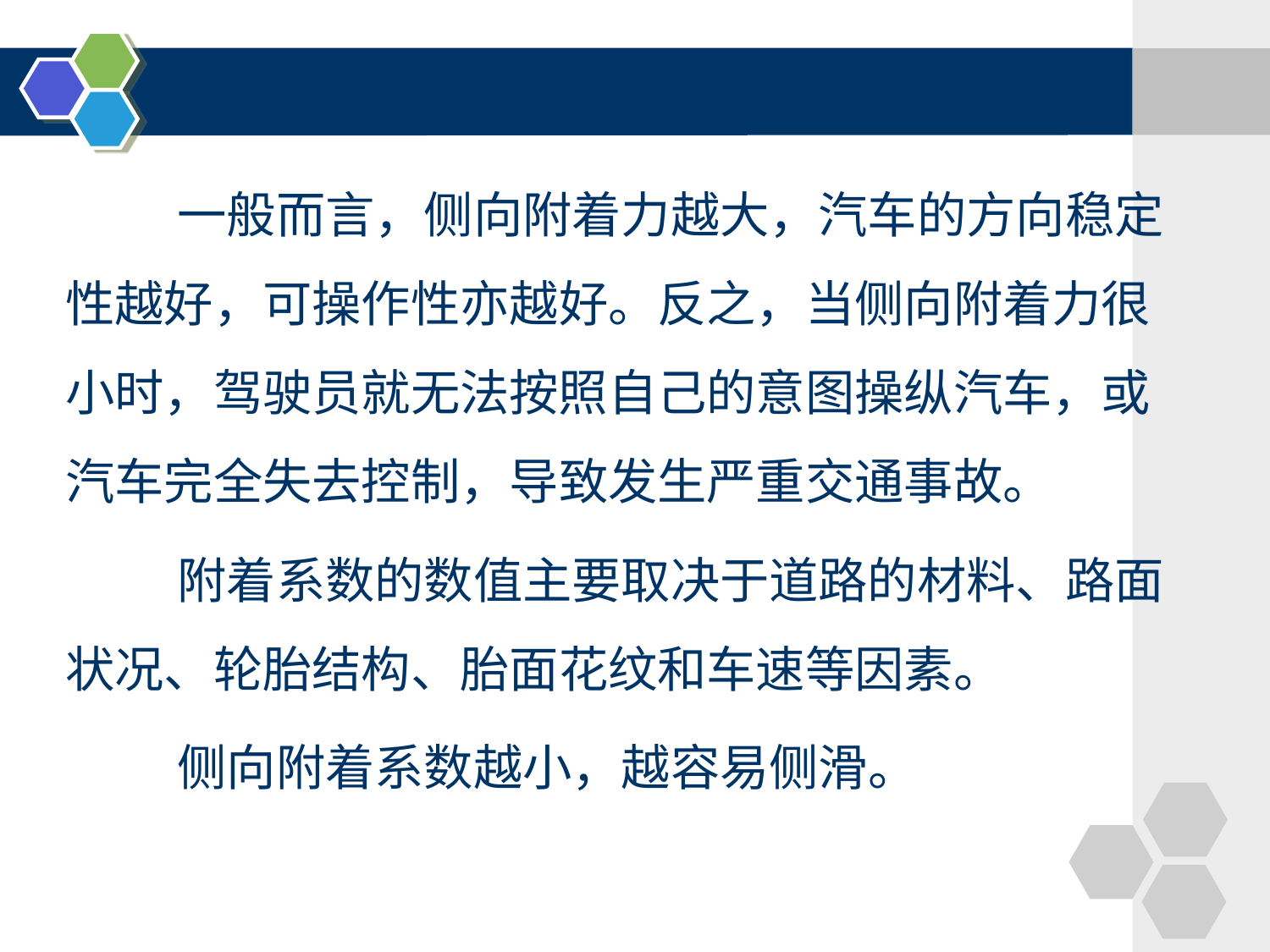

一般而言，侧向附着力越大，汽车的方向稳定性越好，可操作性亦越好。反之，当侧向附着力很小时，驾驶员就无法按照自己的意图操纵汽车，或汽车完全失去控制，导致发生严重交通事故。
附着系数的数值主要取决于道路的材料、路面状况、轮胎结构、胎面花纹和车速等因素。
侧向附着系数越小，越容易侧滑。